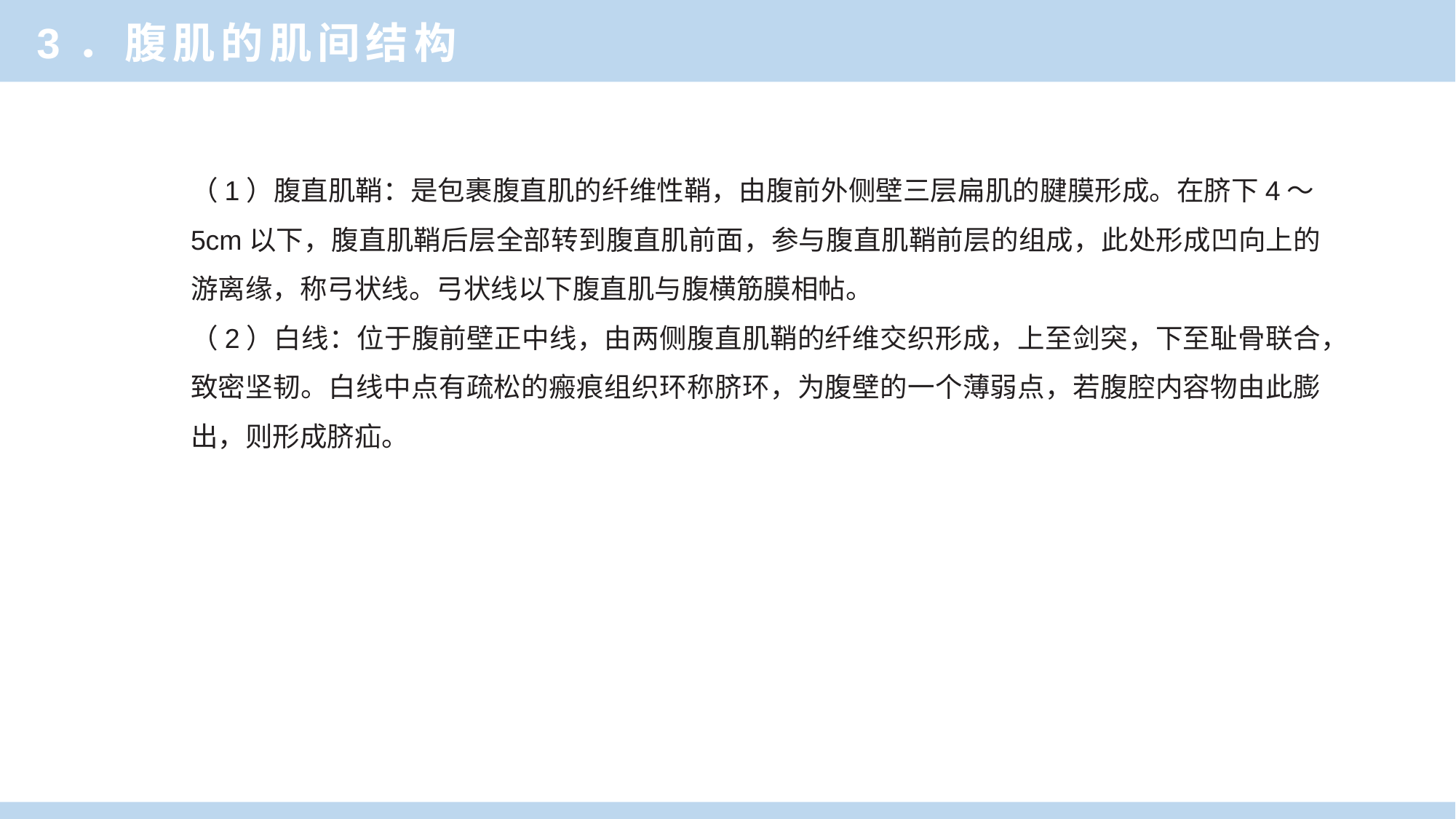

3．腹肌的肌间结构

（1）腹直肌鞘：是包裹腹直肌的纤维性鞘，由腹前外侧壁三层扁肌的腱膜形成。在脐下4～5cm以下，腹直肌鞘后层全部转到腹直肌前面，参与腹直肌鞘前层的组成，此处形成凹向上的游离缘，称弓状线。弓状线以下腹直肌与腹横筋膜相帖。
（2）白线：位于腹前壁正中线，由两侧腹直肌鞘的纤维交织形成，上至剑突，下至耻骨联合，致密坚韧。白线中点有疏松的瘢痕组织环称脐环，为腹壁的一个薄弱点，若腹腔内容物由此膨出，则形成脐疝。